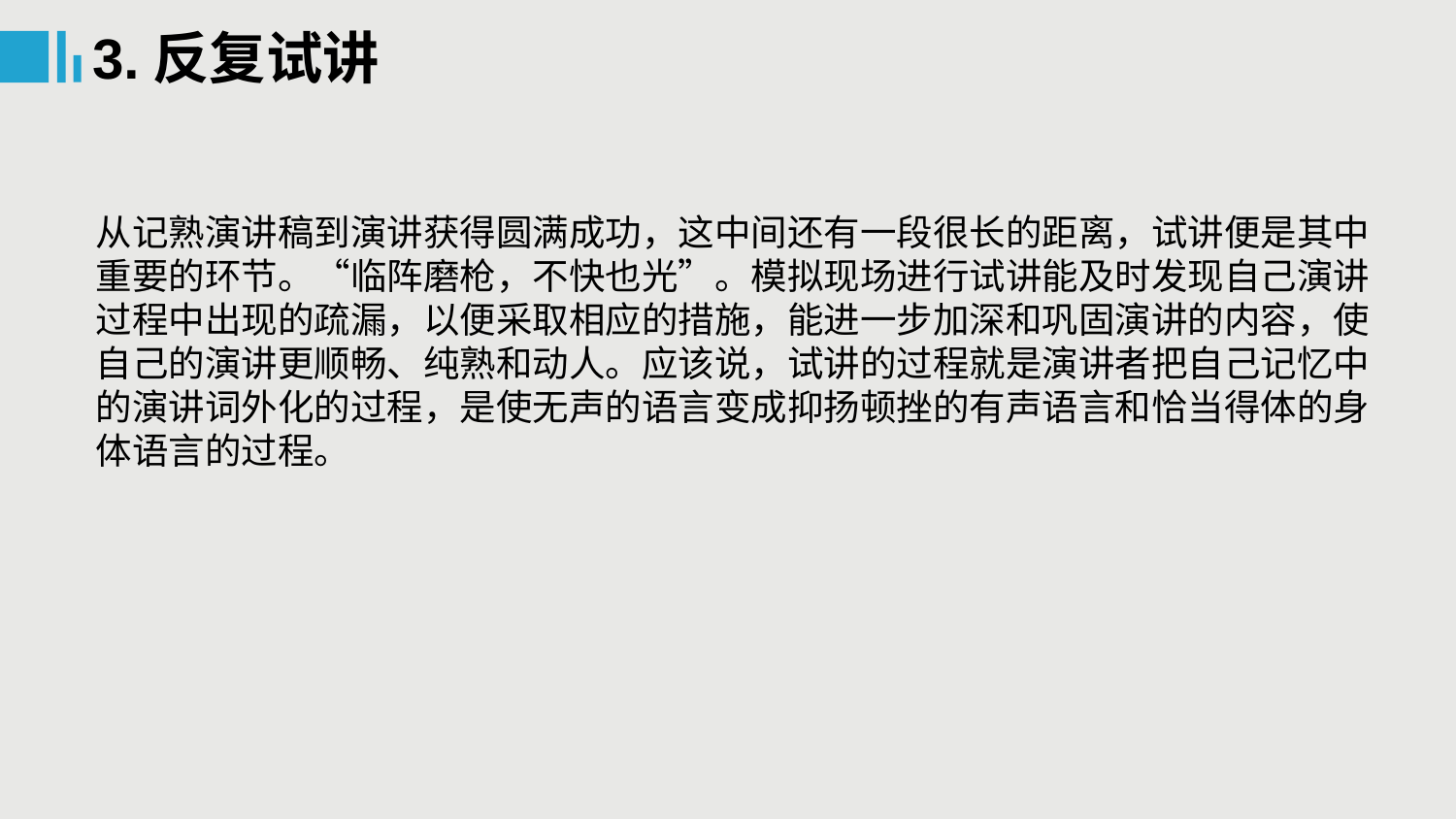

3.反复试讲

从记熟演讲稿到演讲获得圆满成功，这中间还有一段很长的距离，试讲便是其中重要的环节。“临阵磨枪，不快也光”。模拟现场进行试讲能及时发现自己演讲过程中出现的疏漏，以便采取相应的措施，能进一步加深和巩固演讲的内容，使自己的演讲更顺畅、纯熟和动人。应该说，试讲的过程就是演讲者把自己记忆中的演讲词外化的过程，是使无声的语言变成抑扬顿挫的有声语言和恰当得体的身体语言的过程。